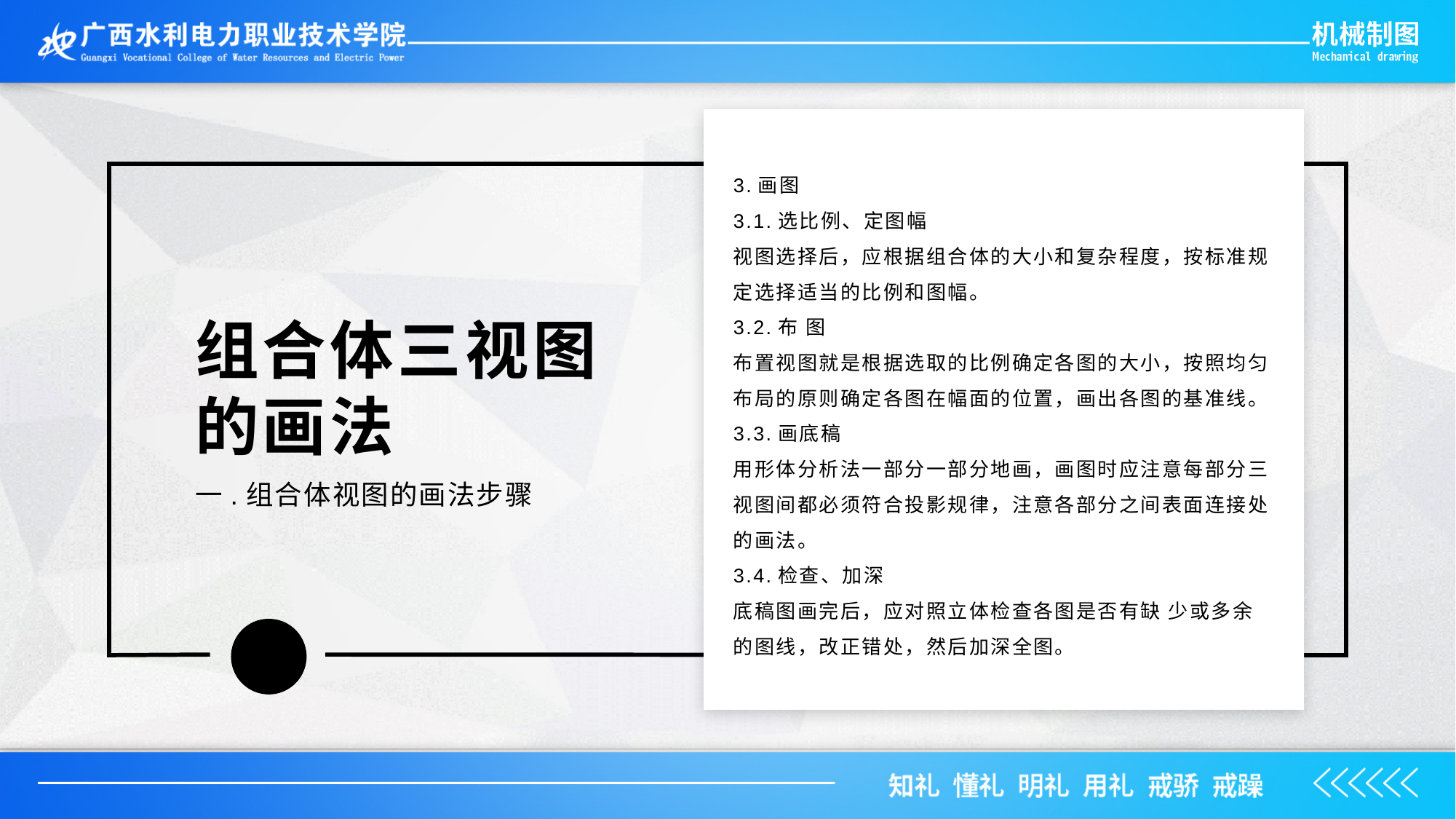

3.画图
3.1.选比例、定图幅
视图选择后，应根据组合体的大小和复杂程度，按标准规定选择适当的比例和图幅。
3.2.布 图
布置视图就是根据选取的比例确定各图的大小，按照均匀布局的原则确定各图在幅面的位置，画出各图的基准线。
3.3.画底稿
用形体分析法一部分一部分地画，画图时应注意每部分三视图间都必须符合投影规律，注意各部分之间表面连接处的画法。
3.4.检查、加深
底稿图画完后，应对照立体检查各图是否有缺 少或多余的图线，改正错处，然后加深全图。

组合体三视图的画法
一.组合体视图的画法步骤